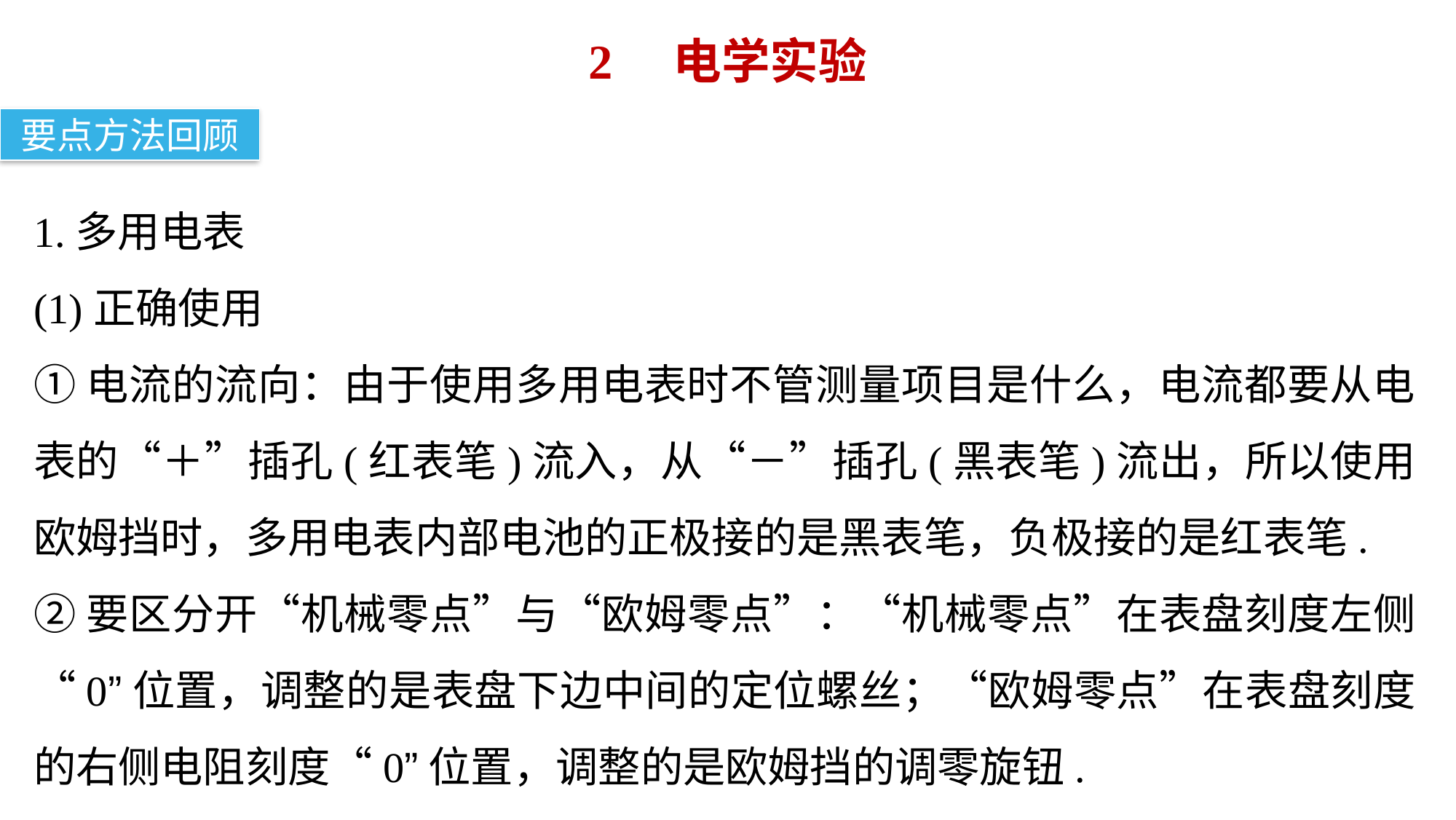

2　电学实验
要点方法回顾
1.多用电表
(1)正确使用
①电流的流向：由于使用多用电表时不管测量项目是什么，电流都要从电表的“＋”插孔(红表笔)流入，从“－”插孔(黑表笔)流出，所以使用欧姆挡时，多用电表内部电池的正极接的是黑表笔，负极接的是红表笔.
②要区分开“机械零点”与“欧姆零点”：“机械零点”在表盘刻度左侧“0”位置，调整的是表盘下边中间的定位螺丝；“欧姆零点”在表盘刻度的右侧电阻刻度“0”位置，调整的是欧姆挡的调零旋钮.